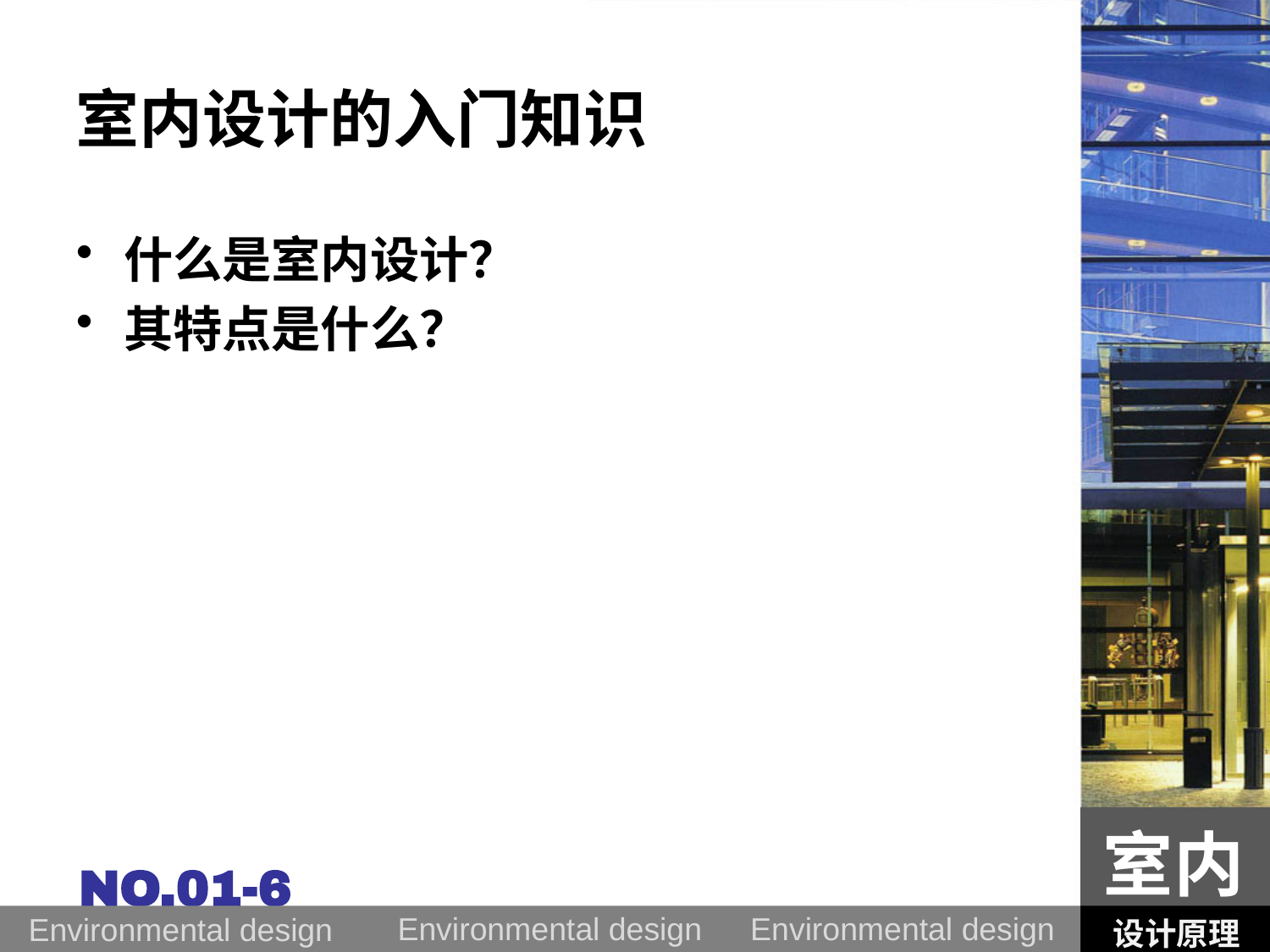

# 室内设计的入门知识
什么是室内设计？
其特点是什么？
室内

NO.01-6
设计原理
Environmental design
Environmental design
Environmental design